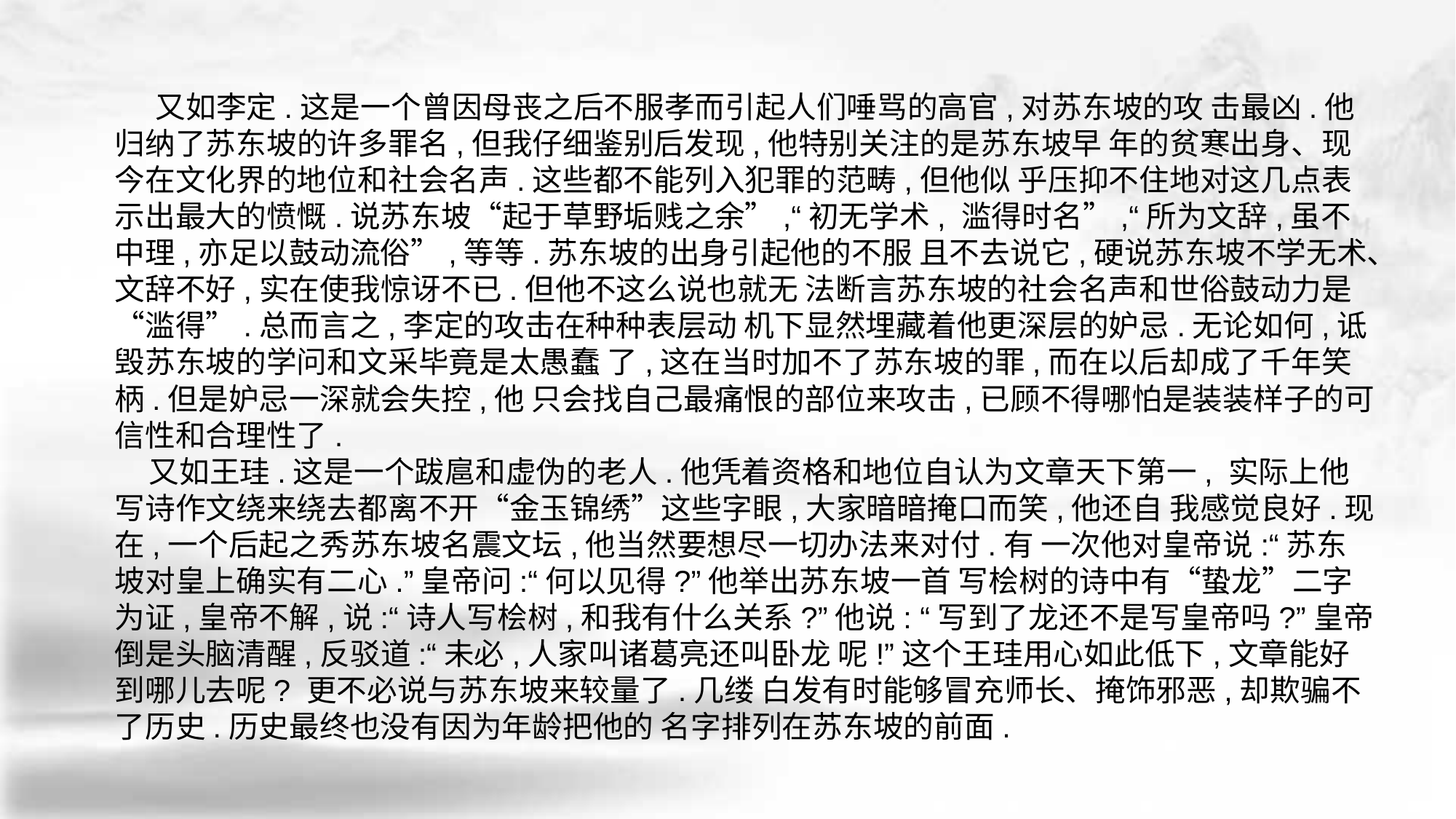

又如李定.这是一个曾因母丧之后不服孝而引起人们唾骂的高官,对苏东坡的攻 击最凶.他归纳了苏东坡的许多罪名,但我仔细鉴别后发现,他特别关注的是苏东坡早 年的贫寒出身、现今在文化界的地位和社会名声.这些都不能列入犯罪的范畴,但他似 乎压抑不住地对这几点表示出最大的愤慨.说苏东坡“起于草野垢贱之余”,“初无学术, 滥得时名”,“所为文辞,虽不中理,亦足以鼓动流俗”,等等.苏东坡的出身引起他的不服 且不去说它,硬说苏东坡不学无术、文辞不好,实在使我惊讶不已.但他不这么说也就无 法断言苏东坡的社会名声和世俗鼓动力是“滥得”.总而言之,李定的攻击在种种表层动 机下显然埋藏着他更深层的妒忌.无论如何,诋毁苏东坡的学问和文采毕竟是太愚蠢 了,这在当时加不了苏东坡的罪,而在以后却成了千年笑柄.但是妒忌一深就会失控,他 只会找自己最痛恨的部位来攻击,已顾不得哪怕是装装样子的可信性和合理性了.
    又如王珪.这是一个跋扈和虚伪的老人.他凭着资格和地位自认为文章天下第一, 实际上他写诗作文绕来绕去都离不开“金玉锦绣”这些字眼,大家暗暗掩口而笑,他还自 我感觉良好.现在,一个后起之秀苏东坡名震文坛,他当然要想尽一切办法来对付.有 一次他对皇帝说:“苏东坡对皇上确实有二心.”皇帝问:“何以见得?”他举出苏东坡一首 写桧树的诗中有“蛰龙”二字为证,皇帝不解,说:“诗人写桧树,和我有什么关系?”他说: “写到了龙还不是写皇帝吗?”皇帝倒是头脑清醒,反驳道:“未必,人家叫诸葛亮还叫卧龙 呢!”这个王珪用心如此低下,文章能好到哪儿去呢? 更不必说与苏东坡来较量了.几缕 白发有时能够冒充师长、掩饰邪恶,却欺骗不了历史.历史最终也没有因为年龄把他的 名字排列在苏东坡的前面.